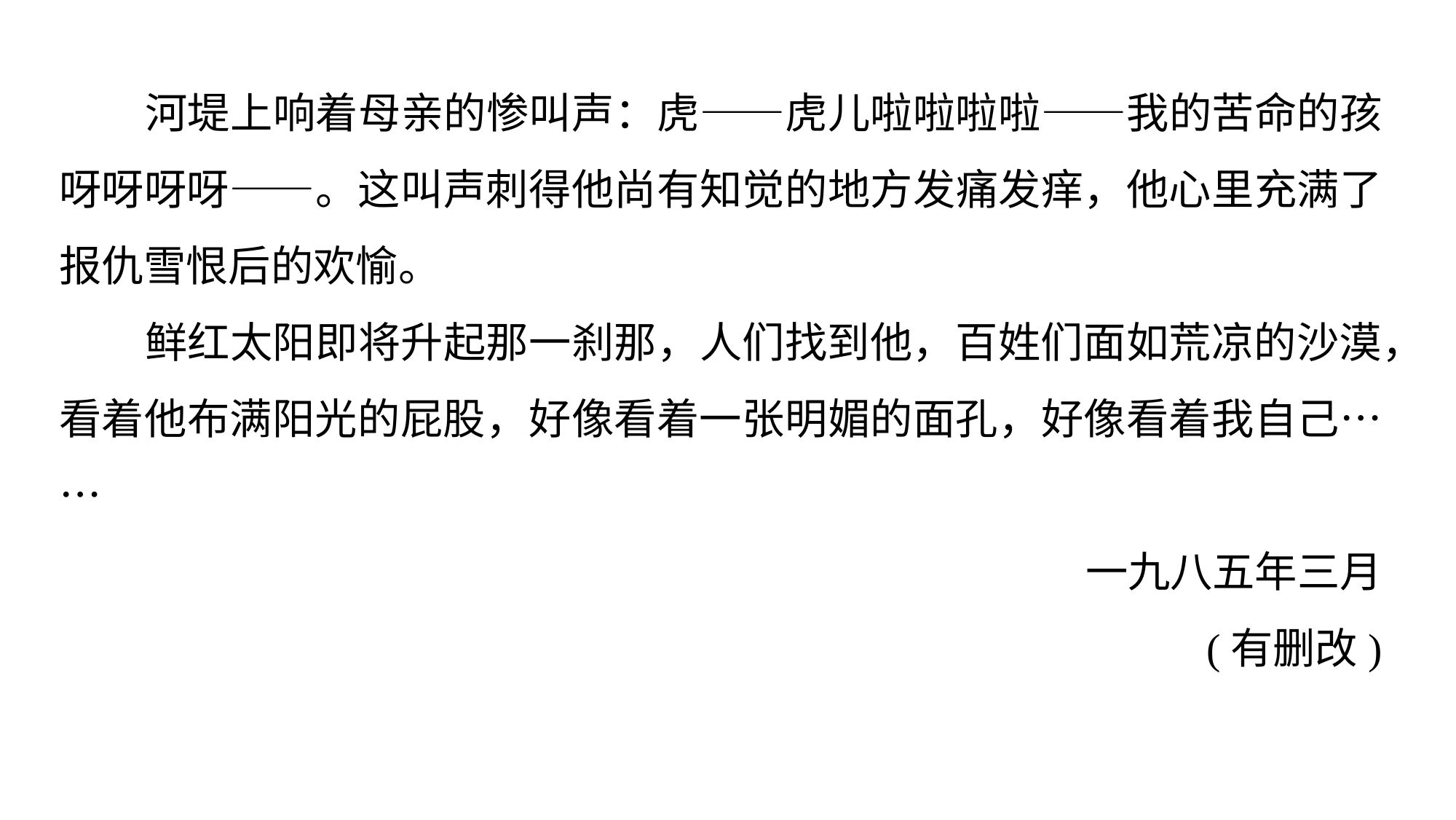

河堤上响着母亲的惨叫声：虎——虎儿啦啦啦啦——我的苦命的孩呀呀呀呀——。这叫声刺得他尚有知觉的地方发痛发痒，他心里充满了报仇雪恨后的欢愉。
鲜红太阳即将升起那一刹那，人们找到他，百姓们面如荒凉的沙漠，看着他布满阳光的屁股，好像看着一张明媚的面孔，好像看着我自己……
一九八五年三月
(有删改)